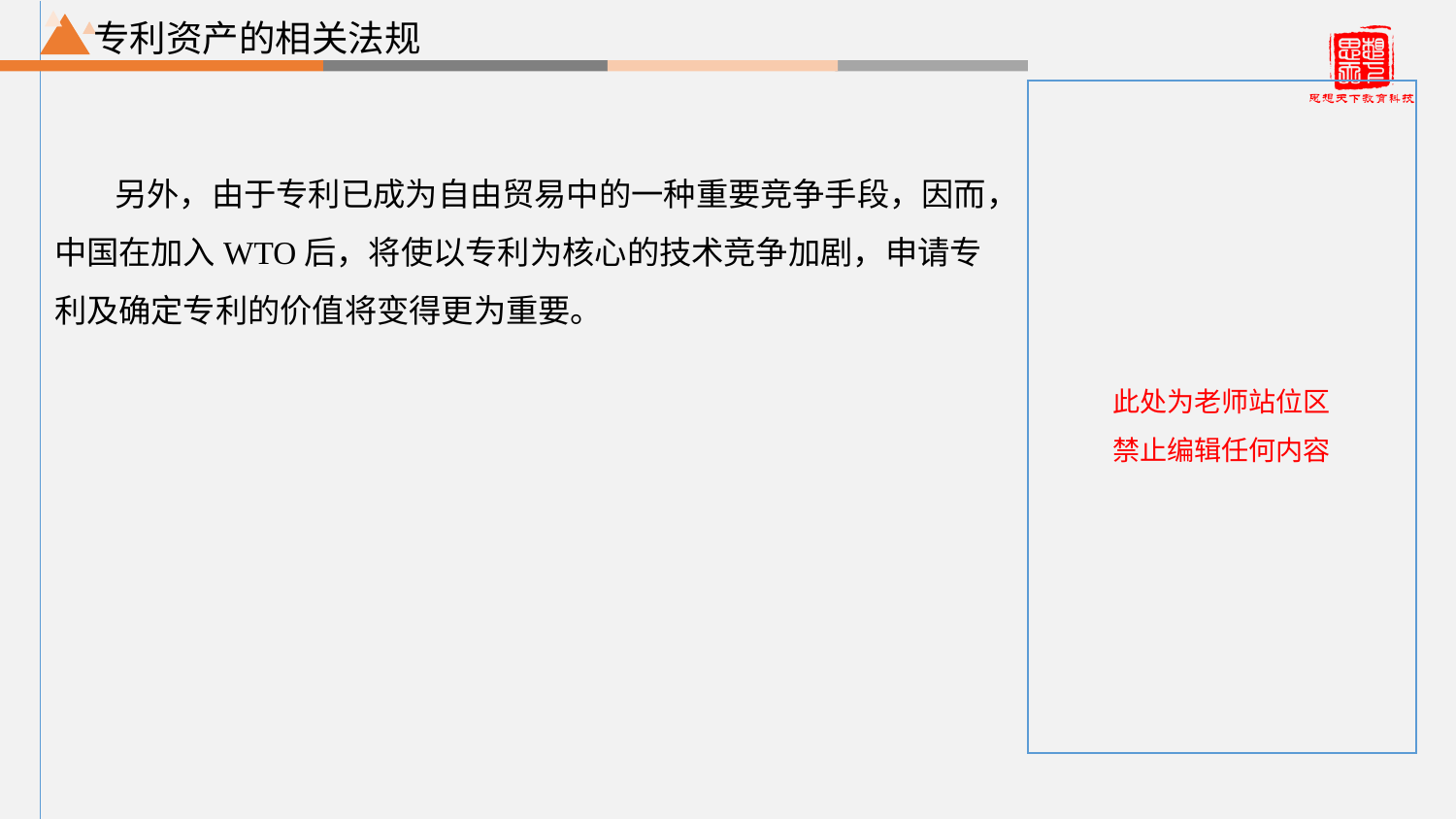

专利资产的相关法规
另外，由于专利已成为自由贸易中的一种重要竞争手段，因而，中国在加入WTO后，将使以专利为核心的技术竞争加剧，申请专利及确定专利的价值将变得更为重要。
10